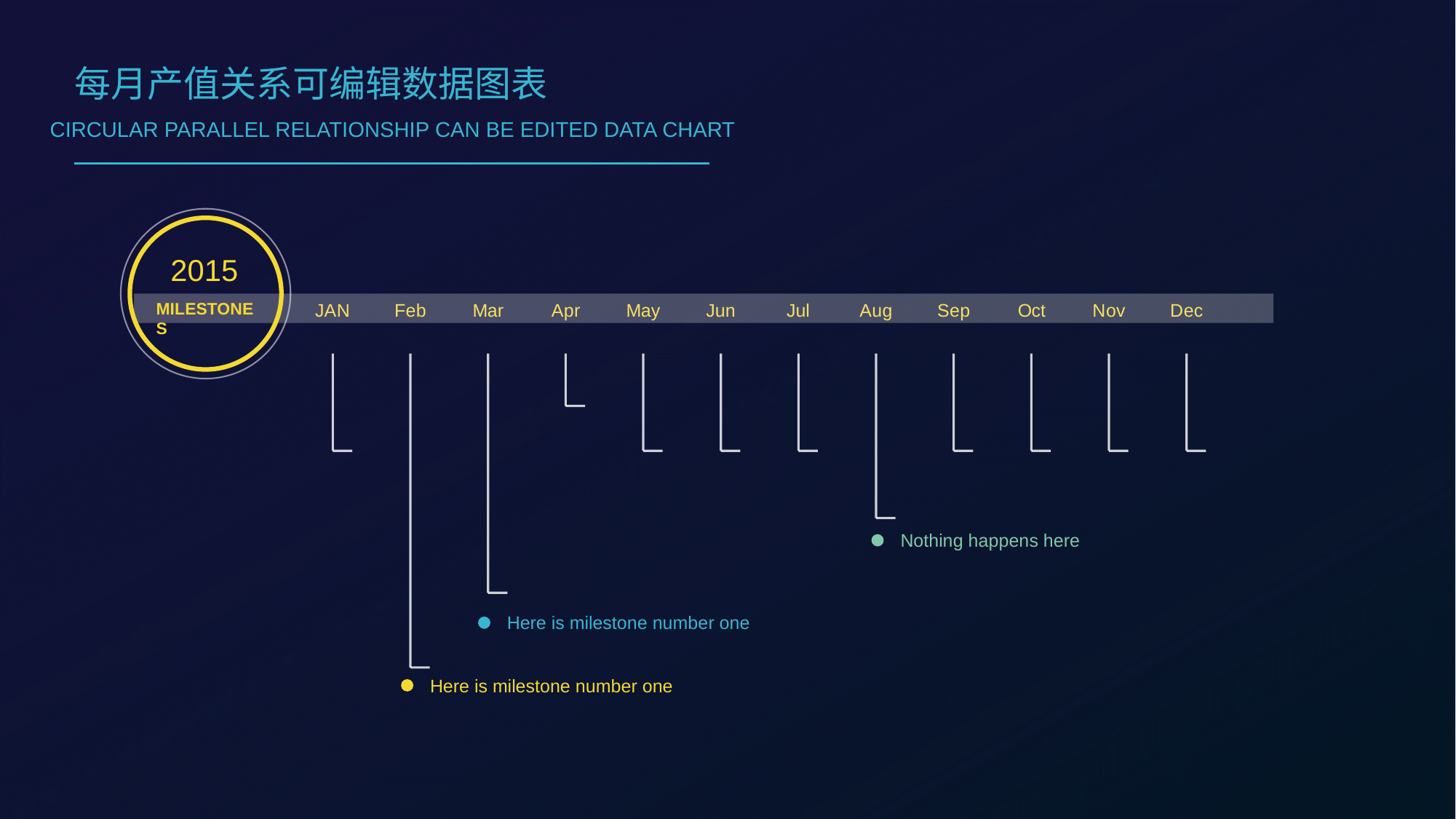

每月产值关系可编辑数据图表
CIRCULAR PARALLEL RELATIONSHIP CAN BE EDITED DATA CHART

2015
MILESTONES

[unsupported chart]

Nothing happens here

Here is milestone number one

Here is milestone number one